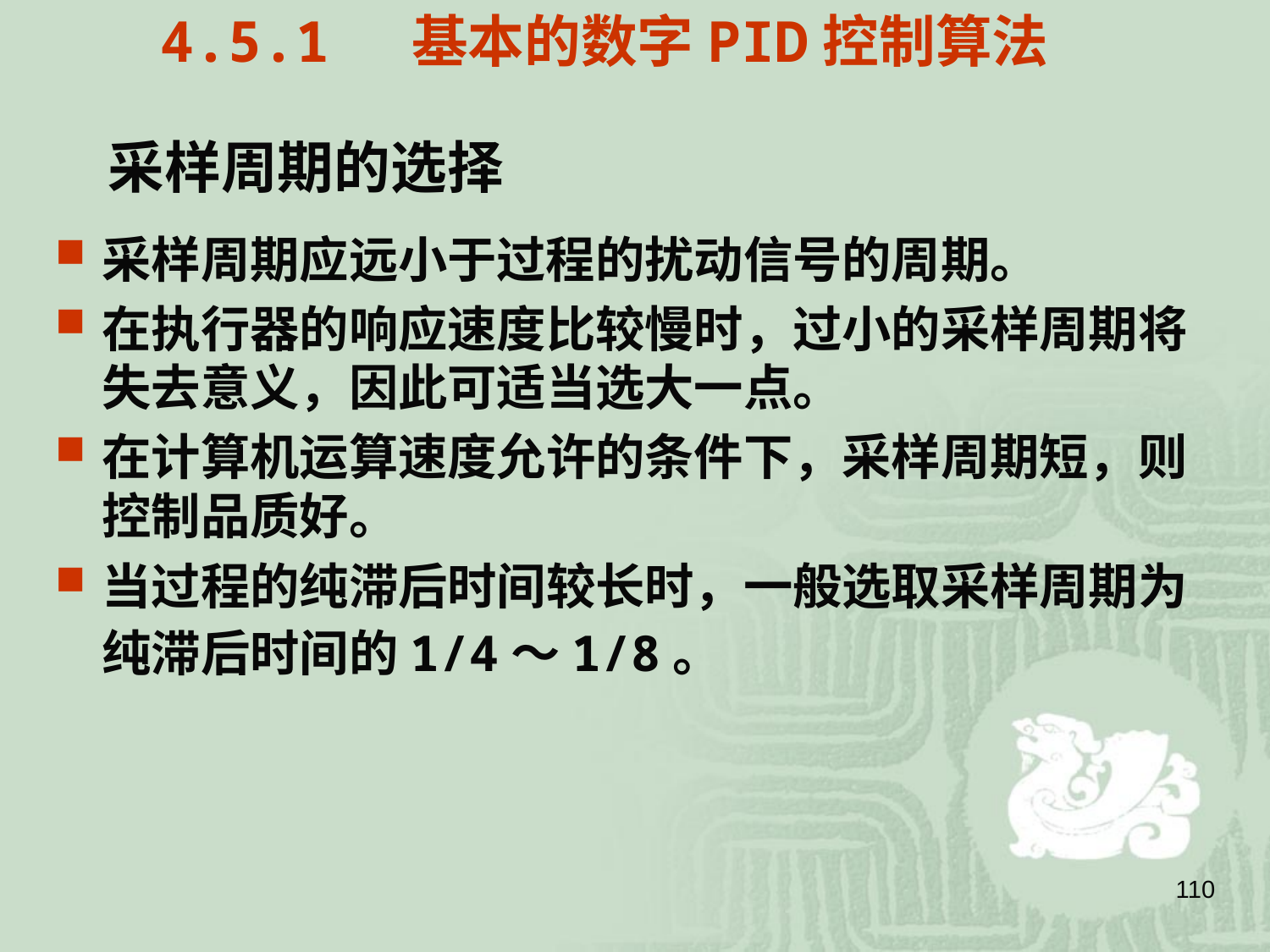

4.5.1  基本的数字PID控制算法
采样周期的选择
采样周期应远小于过程的扰动信号的周期。
在执行器的响应速度比较慢时，过小的采样周期将失去意义，因此可适当选大一点。
在计算机运算速度允许的条件下，采样周期短，则控制品质好。
当过程的纯滞后时间较长时，一般选取采样周期为纯滞后时间的1/4～1/8。

110